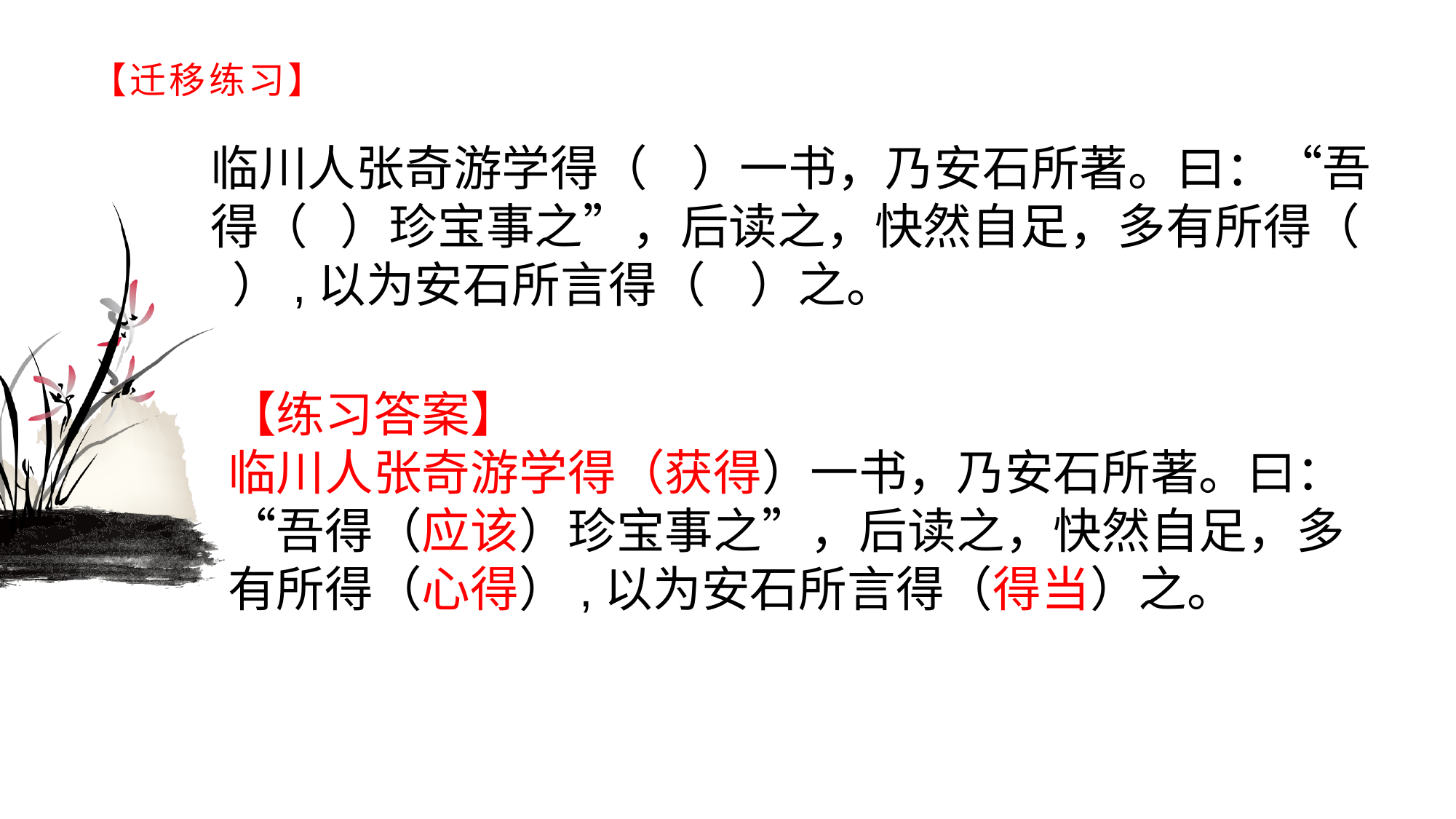

# 【迁移练习】
临川人张奇游学得（    ）一书，乃安石所著。曰：“吾得（   ）珍宝事之”，后读之，快然自足，多有所得（    ）,以为安石所言得（    ）之。
【练习答案】临川人张奇游学得（获得）一书，乃安石所著。曰：“吾得（应该）珍宝事之”，后读之，快然自足，多有所得（心得）,以为安石所言得（得当）之。